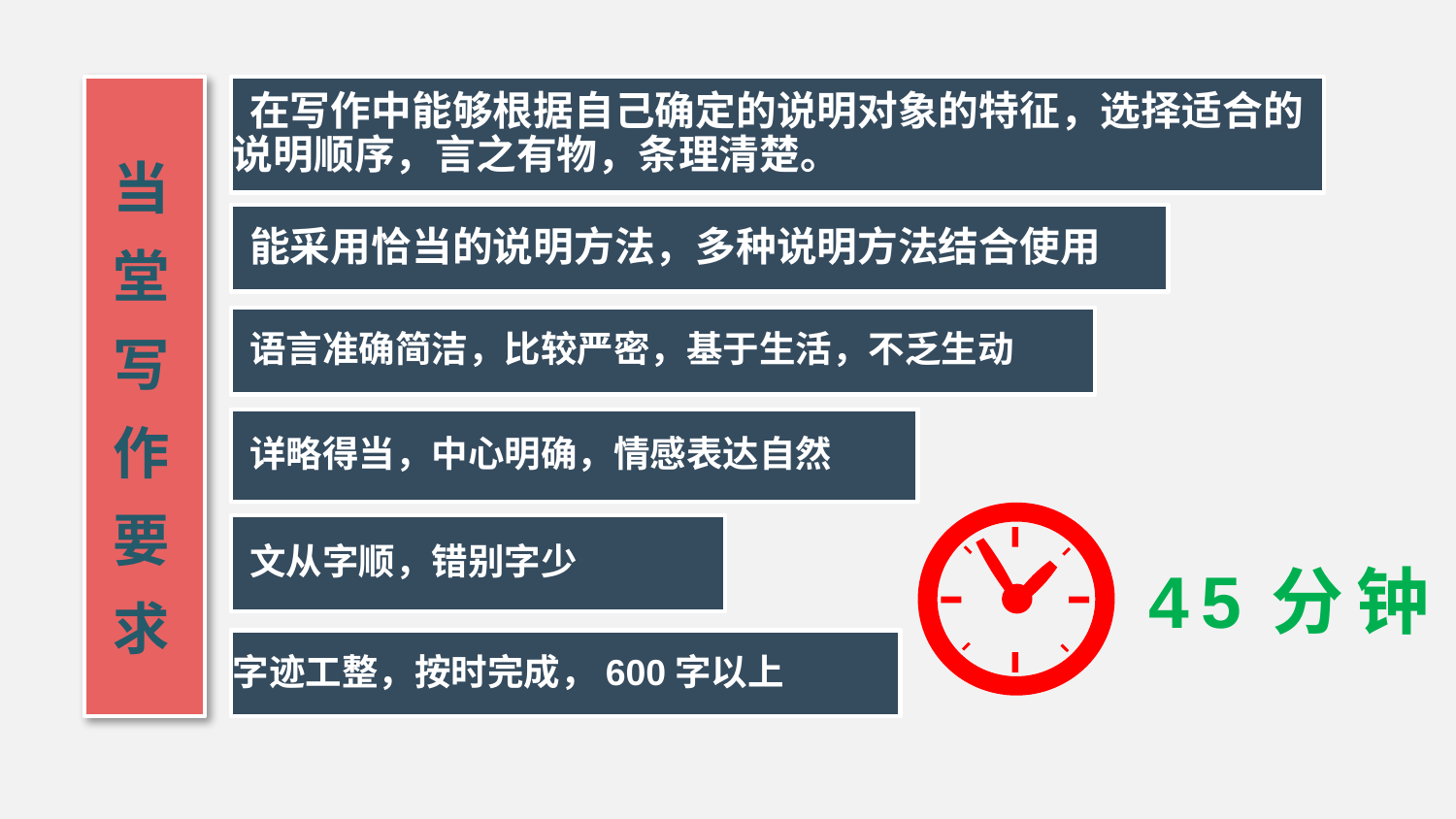

当堂写作要求
 在写作中能够根据自己确定的说明对象的特征，选择适合的说明顺序，言之有物，条理清楚。

 能采用恰当的说明方法，多种说明方法结合使用
 语言准确简洁，比较严密，基于生活，不乏生动
 详略得当，中心明确，情感表达自然

 文从字顺，错别字少
45分钟
字迹工整，按时完成，600字以上